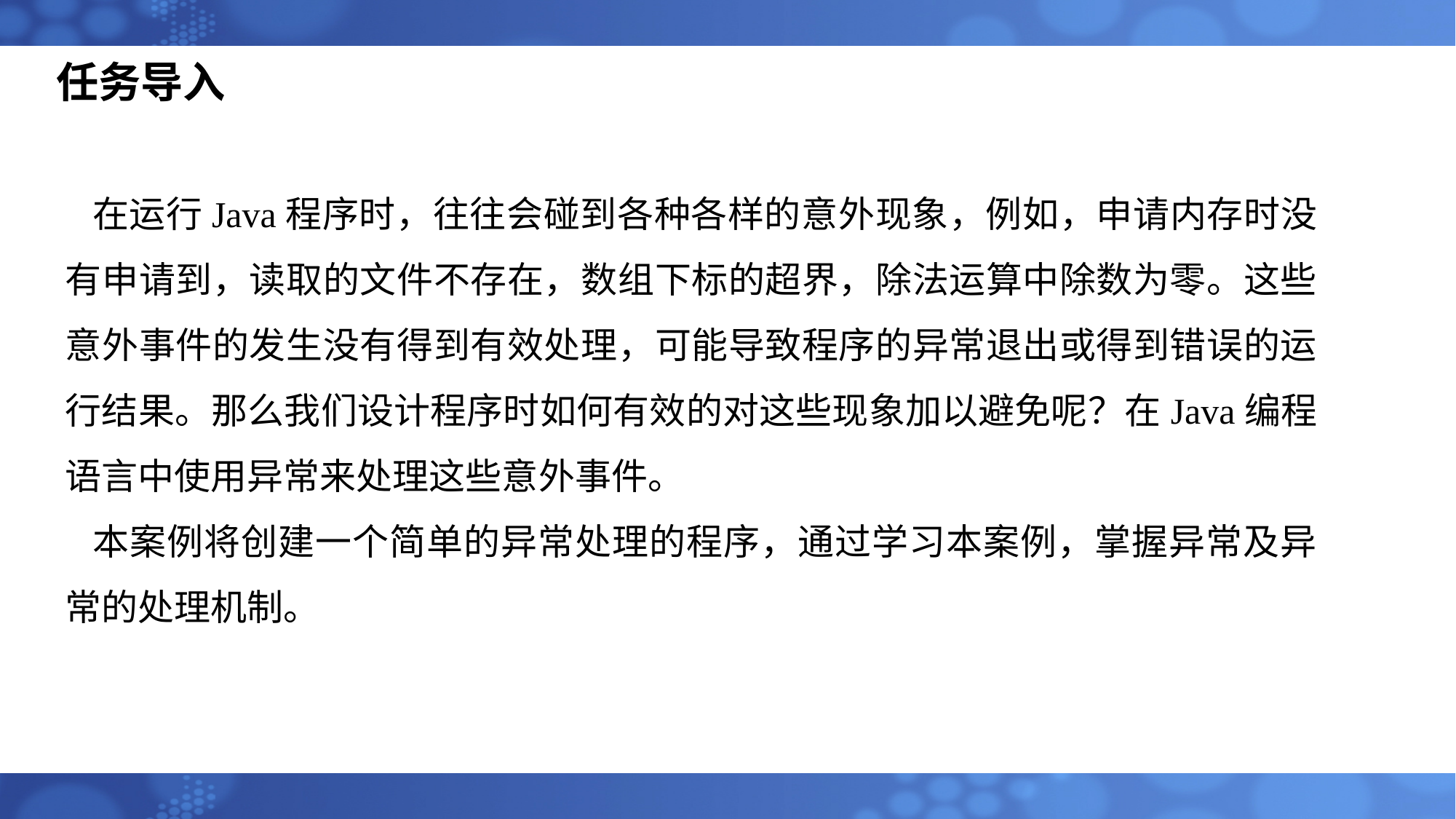

任务导入
在运行Java程序时，往往会碰到各种各样的意外现象，例如，申请内存时没有申请到，读取的文件不存在，数组下标的超界，除法运算中除数为零。这些意外事件的发生没有得到有效处理，可能导致程序的异常退出或得到错误的运行结果。那么我们设计程序时如何有效的对这些现象加以避免呢？在Java编程语言中使用异常来处理这些意外事件。
本案例将创建一个简单的异常处理的程序，通过学习本案例，掌握异常及异常的处理机制。